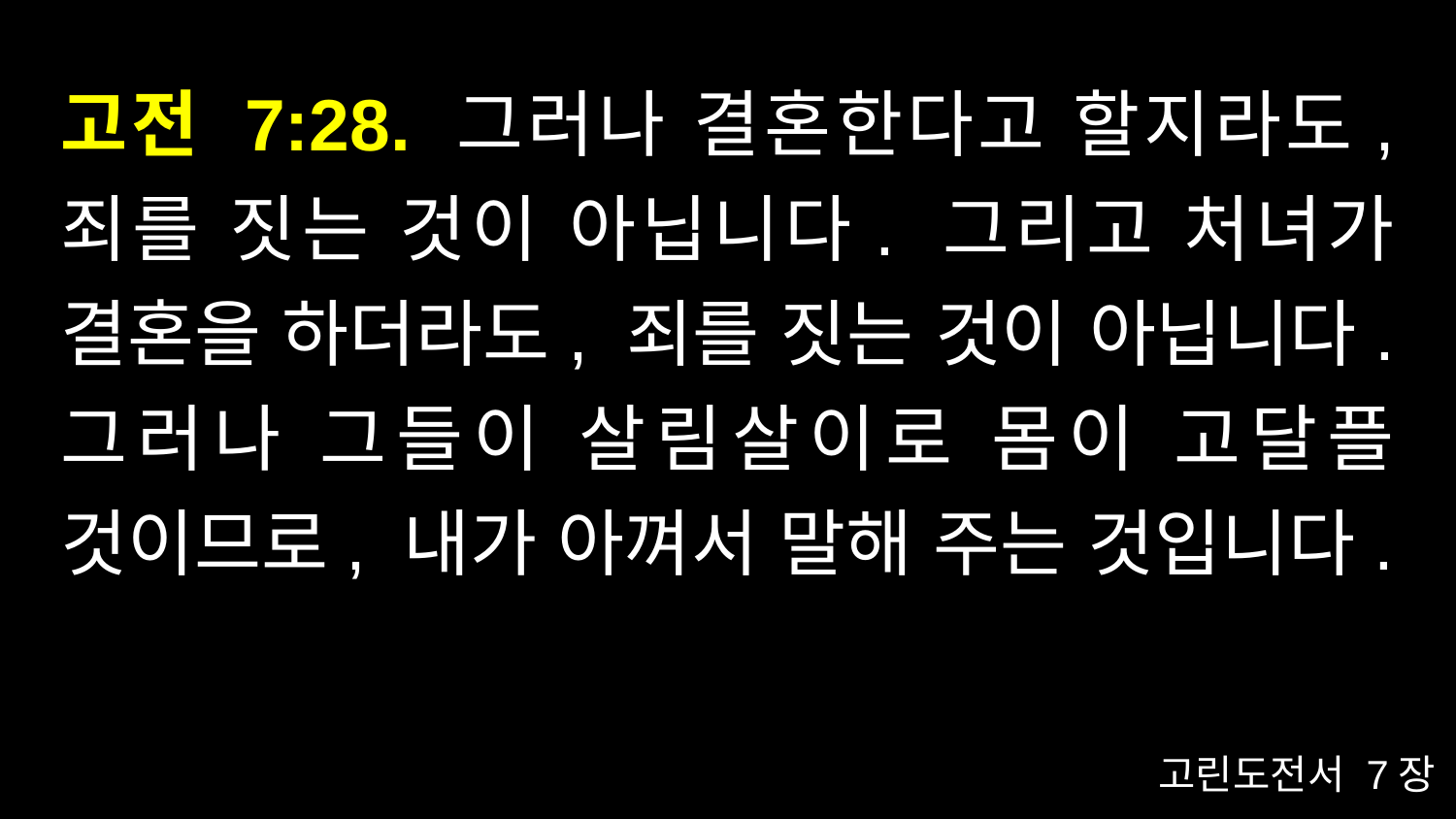

# 고전 7:28. 그러나 결혼한다고 할지라도, 죄를 짓는 것이 아닙니다. 그리고 처녀가 결혼을 하더라도, 죄를 짓는 것이 아닙니다. 그러나 그들이 살림살이로 몸이 고달플 것이므로, 내가 아껴서 말해 주는 것입니다.
고린도전서 7장